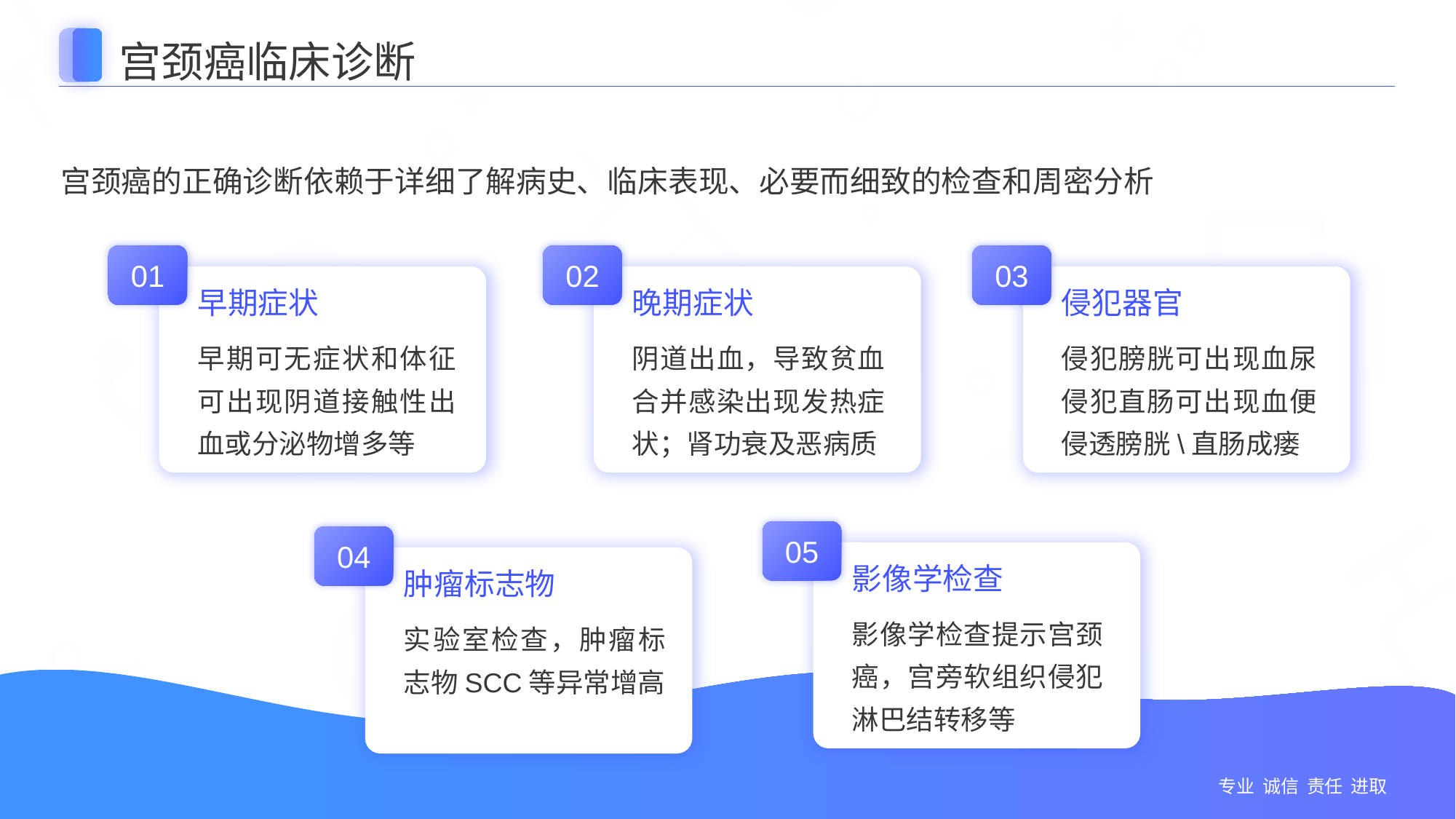

宫颈癌临床诊断
宫颈癌的正确诊断依赖于详细了解病史、临床表现、必要而细致的检查和周密分析
01
02
03

早期症状
晚期症状
侵犯器官
早期可无症状和体征可出现阴道接触性出血或分泌物增多等
阴道出血，导致贫血合并感染出现发热症状；肾功衰及恶病质
侵犯膀胱可出现血尿侵犯直肠可出现血便侵透膀胱\直肠成瘘
05
04

影像学检查
肿瘤标志物
影像学检查提示宫颈癌，宫旁软组织侵犯淋巴结转移等
实验室检查，肿瘤标志物SCC等异常增高